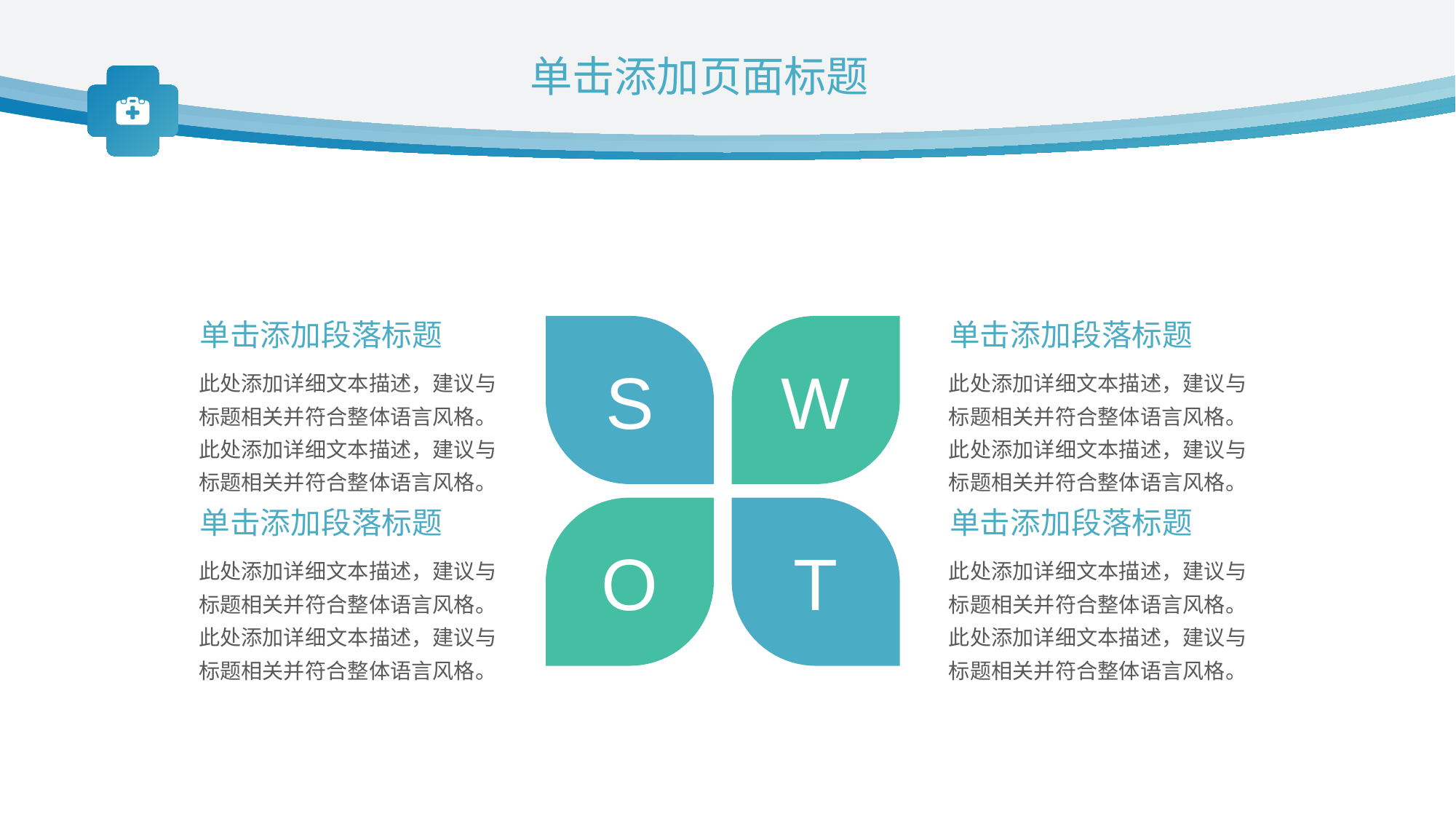

单击添加页面标题

单击添加段落标题
S
W
单击添加段落标题
此处添加详细文本描述，建议与标题相关并符合整体语言风格。此处添加详细文本描述，建议与标题相关并符合整体语言风格。
此处添加详细文本描述，建议与标题相关并符合整体语言风格。此处添加详细文本描述，建议与标题相关并符合整体语言风格。
O
T
单击添加段落标题
单击添加段落标题
此处添加详细文本描述，建议与标题相关并符合整体语言风格。此处添加详细文本描述，建议与标题相关并符合整体语言风格。
此处添加详细文本描述，建议与标题相关并符合整体语言风格。此处添加详细文本描述，建议与标题相关并符合整体语言风格。